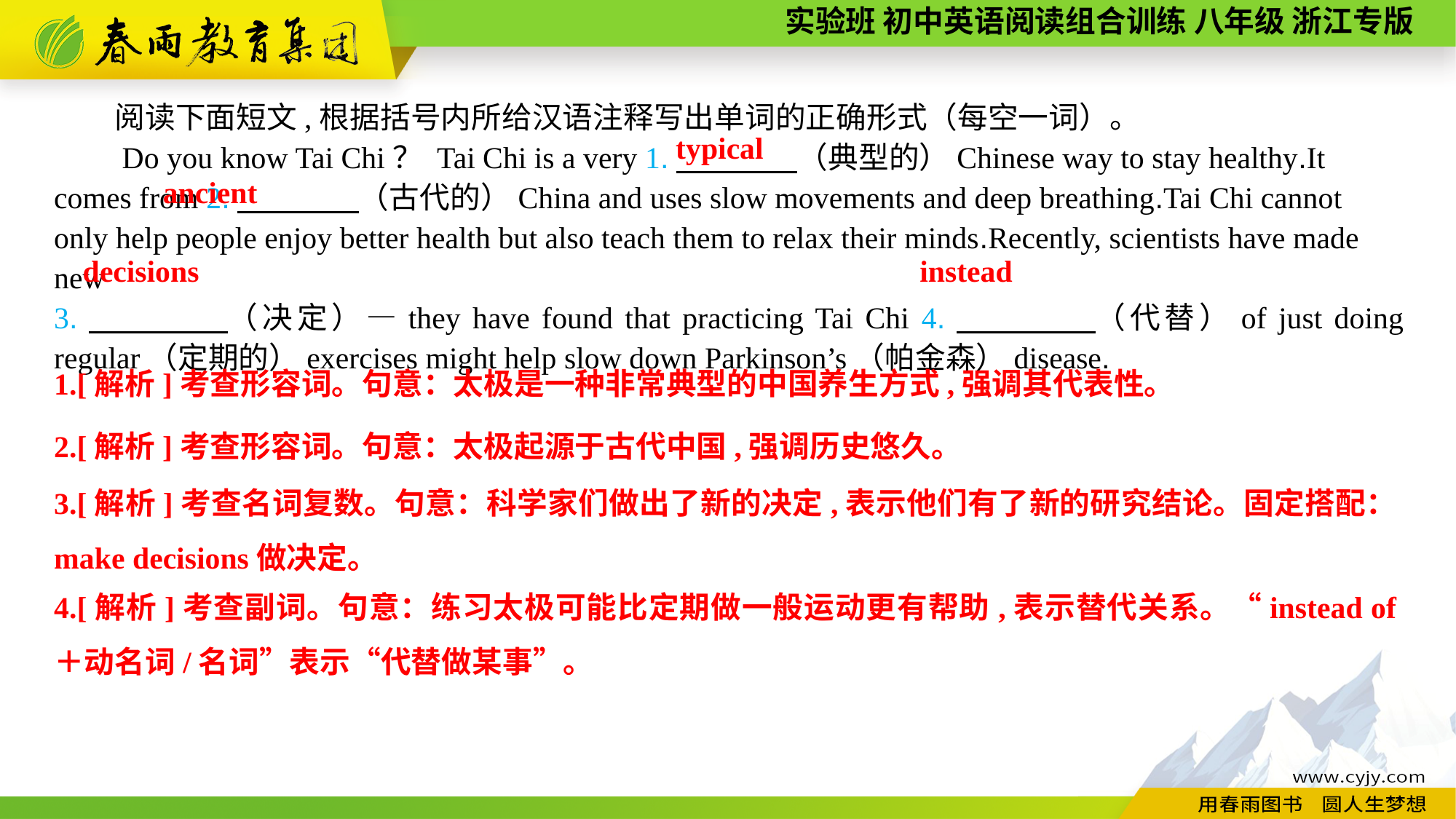

阅读下面短文,根据括号内所给汉语注释写出单词的正确形式（每空一词）。
　　Do you know Tai Chi？ Tai Chi is a very 1.　　　　（典型的）Chinese way to stay healthy.It comes from 2.　　　　（古代的）China and uses slow movements and deep breathing.Tai Chi cannot only help people enjoy better health but also teach them to relax their minds.Recently, scientists have made new
3.　　　　（决定）—they have found that practicing Tai Chi 4.　　　　（代替）of just doing regular（定期的）exercises might help slow down Parkinson’s（帕金森）disease.
typical
ancient
instead
decisions
1.[解析]考查形容词。句意：太极是一种非常典型的中国养生方式,强调其代表性。
2.[解析]考查形容词。句意：太极起源于古代中国,强调历史悠久。
3.[解析]考查名词复数。句意：科学家们做出了新的决定,表示他们有了新的研究结论。固定搭配：make decisions做决定。
4.[解析]考查副词。句意：练习太极可能比定期做一般运动更有帮助,表示替代关系。“instead of＋动名词/名词”表示“代替做某事”。